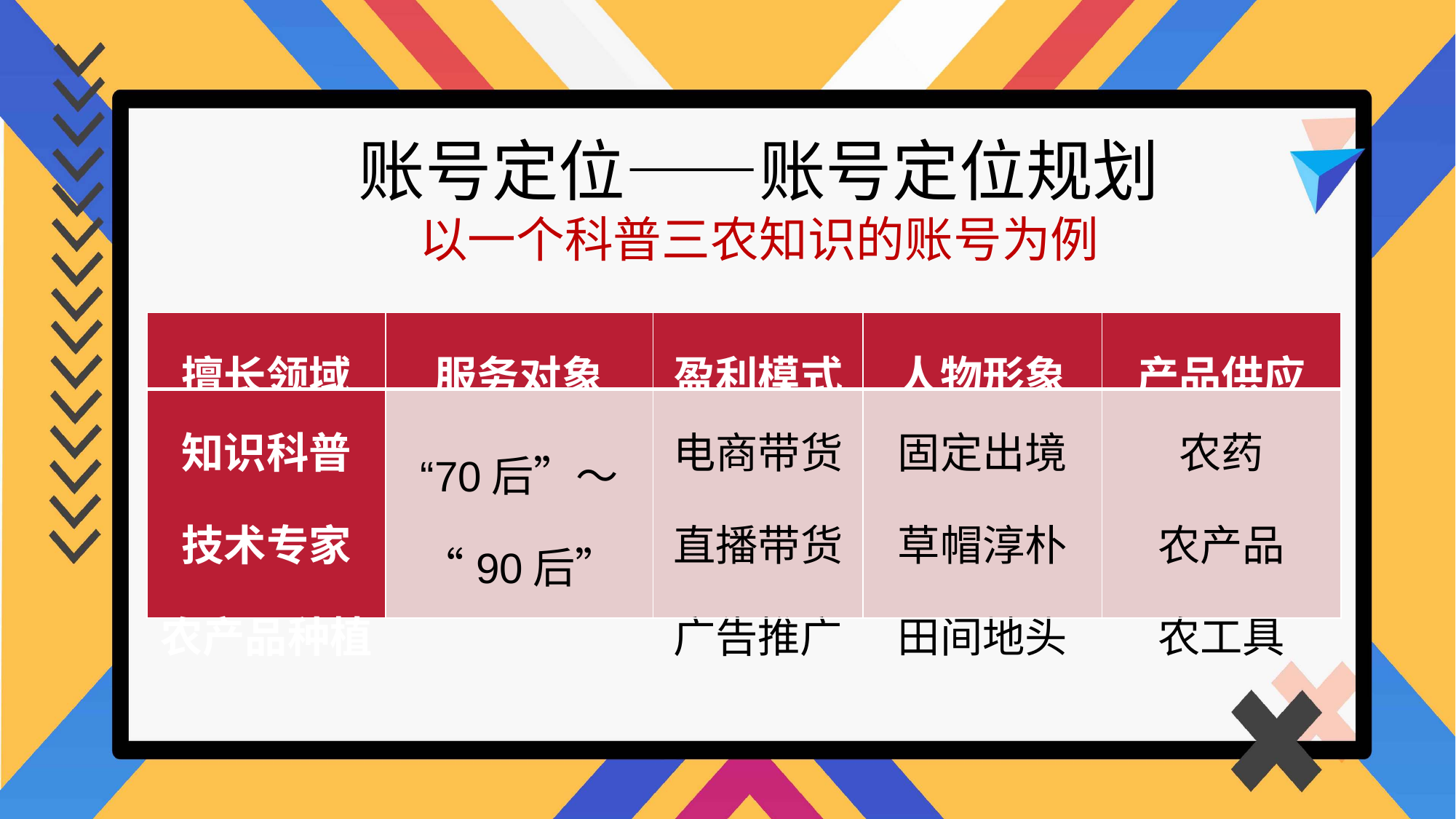

账号定位——账号定位规划
以一个科普三农知识的账号为例
| 擅长领域 | 服务对象 | 盈利模式 | 人物形象 | 产品供应 |
| --- | --- | --- | --- | --- |
| 知识科普 技术专家 农产品种植 | “70后”～“90后” | 电商带货 直播带货 广告推广 | 固定出境 草帽淳朴 田间地头 | 农药 农产品 农工具 |